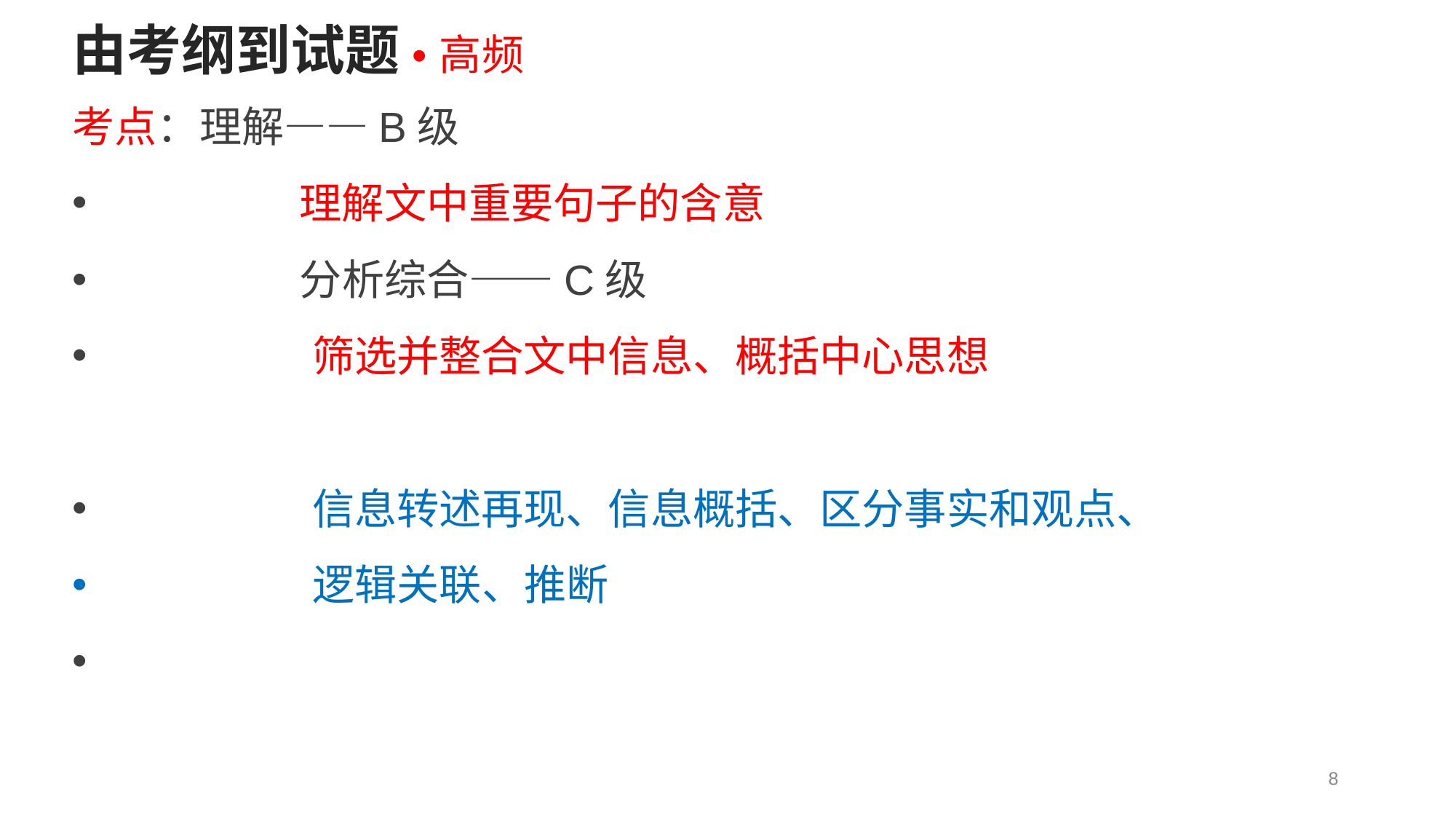

由考纲到试题 • 高频考点：理解——B级
理解文中重要句子的含意
分析综合——C级
筛选并整合文中信息、概括中心思想
信息转述再现、信息概括、区分事实和观点、 逻辑关联、推断
•
•
•
•
•
•
8